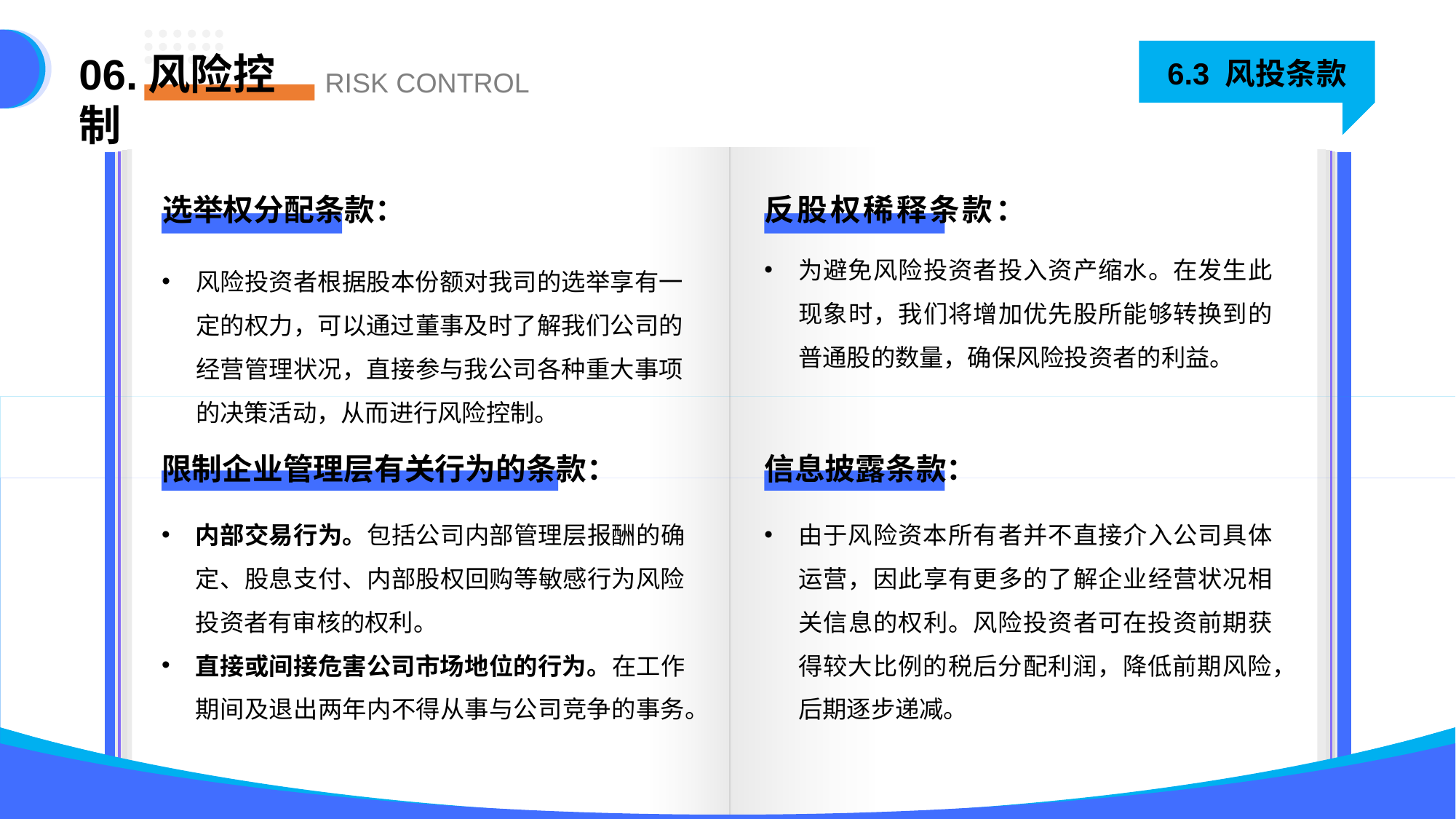

6.3 风投条款

06.风险控制
RISK CONTROL

选举权分配条款：
反股权稀释条款：

为避免风险投资者投入资产缩水。在发生此现象时，我们将增加优先股所能够转换到的普通股的数量，确保风险投资者的利益。
风险投资者根据股本份额对我司的选举享有一定的权力，可以通过董事及时了解我们公司的经营管理状况，直接参与我公司各种重大事项的决策活动，从而进行风险控制。

限制企业管理层有关行为的条款：
信息披露条款：

内部交易行为。包括公司内部管理层报酬的确定、股息支付、内部股权回购等敏感行为风险投资者有审核的权利。
直接或间接危害公司市场地位的行为。在工作期间及退出两年内不得从事与公司竞争的事务。
由于风险资本所有者并不直接介入公司具体运营，因此享有更多的了解企业经营状况相关信息的权利。风险投资者可在投资前期获得较大比例的税后分配利润，降低前期风险，后期逐步递减。